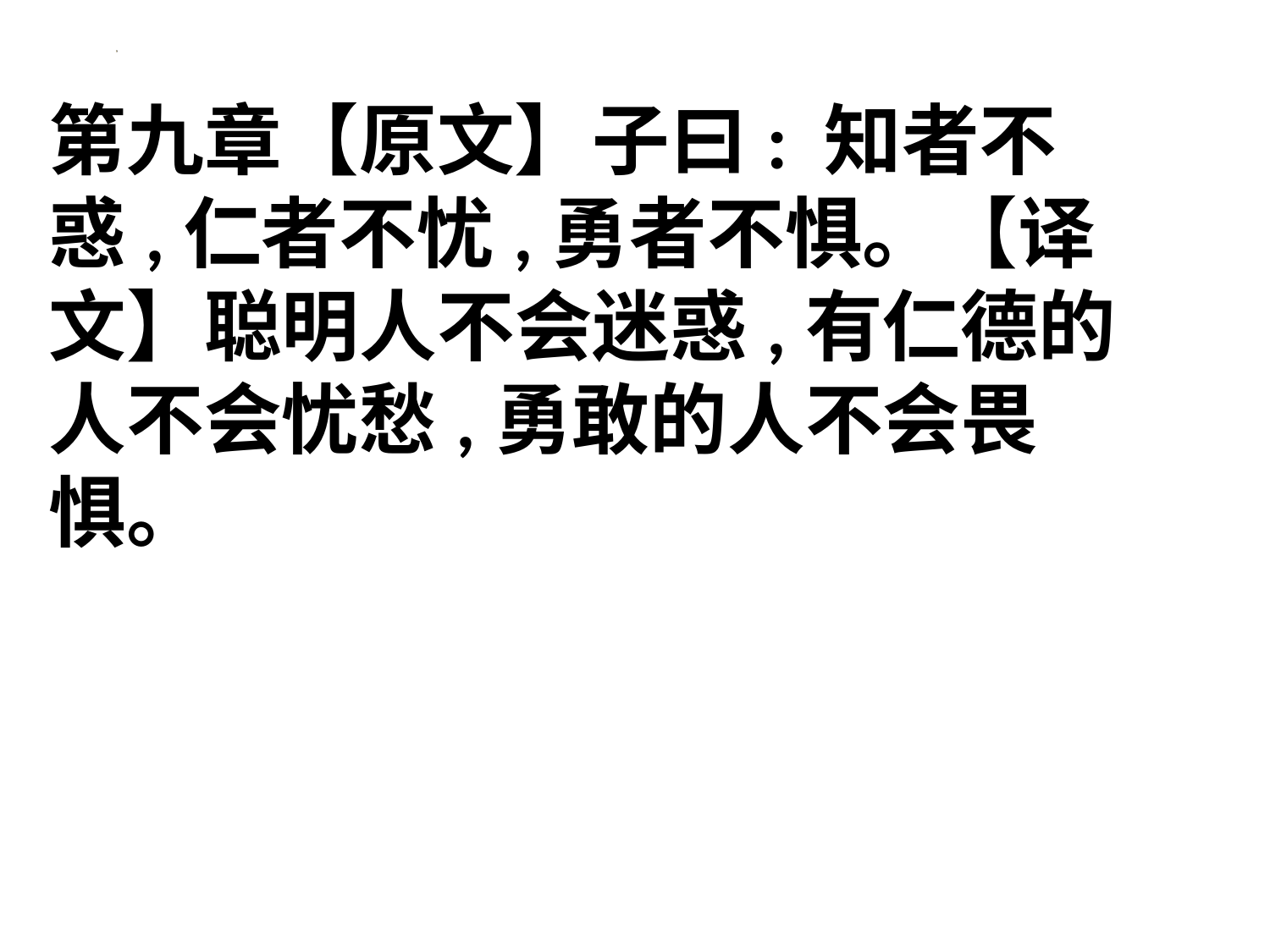

第九章【原文】子曰: 知者不惑,仁者不忧,勇者不惧。【译文】聪明人不会迷惑,有仁德的人不会忧愁,勇敢的人不会畏惧。